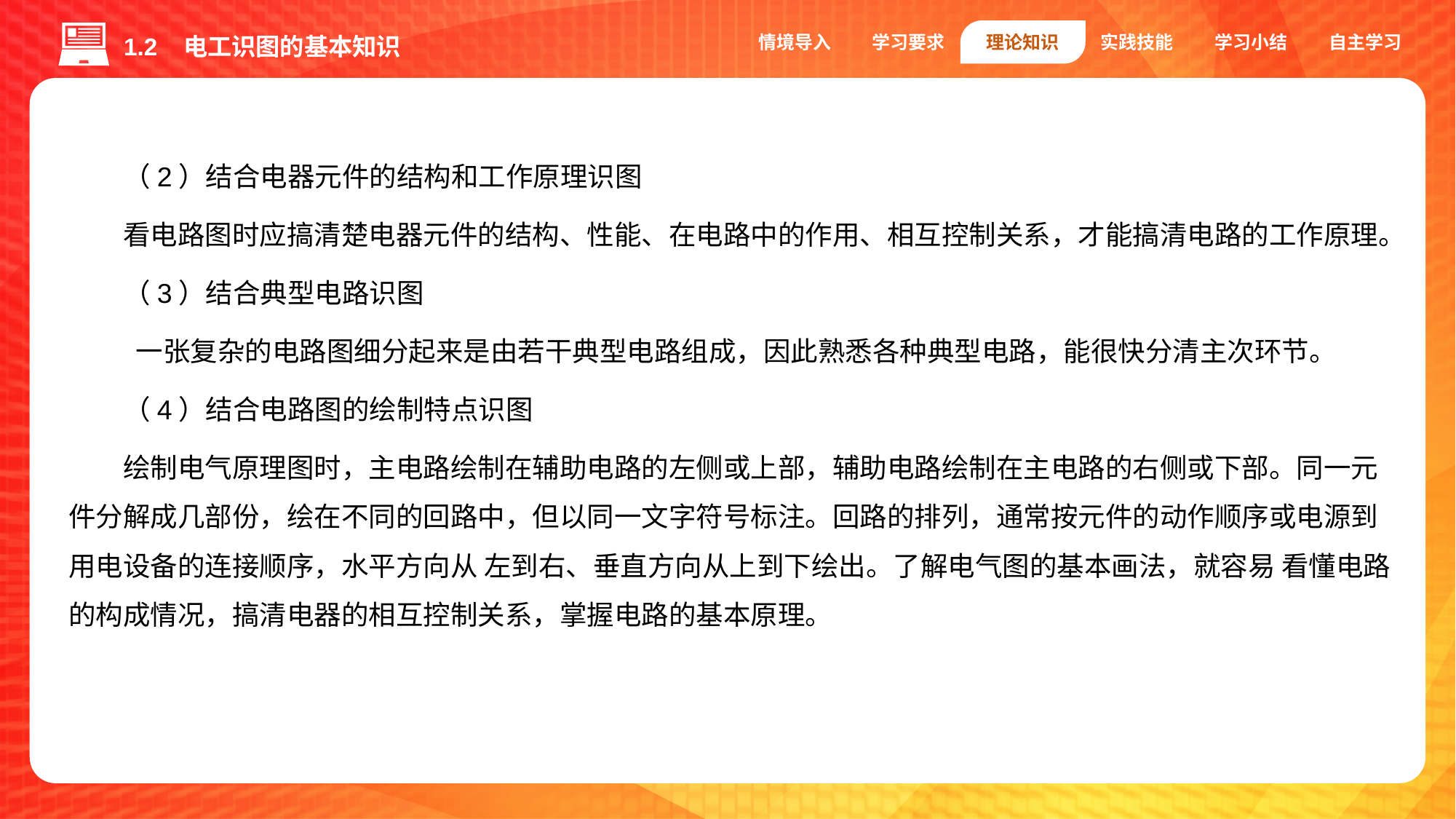

情境导入
学习要求
理论知识
实践技能
学习小结
自主学习

1.2   电工识图的基本知识
（2）结合电器元件的结构和工作原理识图
看电路图时应搞清楚电器元件的结构、性能、在电路中的作用、相互控制关系，才能搞清电路的工作原理。
（3）结合典型电路识图
 一张复杂的电路图细分起来是由若干典型电路组成，因此熟悉各种典型电路，能很快分清主次环节。
（4）结合电路图的绘制特点识图
绘制电气原理图时，主电路绘制在辅助电路的左侧或上部，辅助电路绘制在主电路的右侧或下部。同一元件分解成几部份，绘在不同的回路中，但以同一文字符号标注。回路的排列，通常按元件的动作顺序或电源到用电设备的连接顺序，水平方向从 左到右、垂直方向从上到下绘出。了解电气图的基本画法，就容易 看懂电路的构成情况，搞清电器的相互控制关系，掌握电路的基本原理。